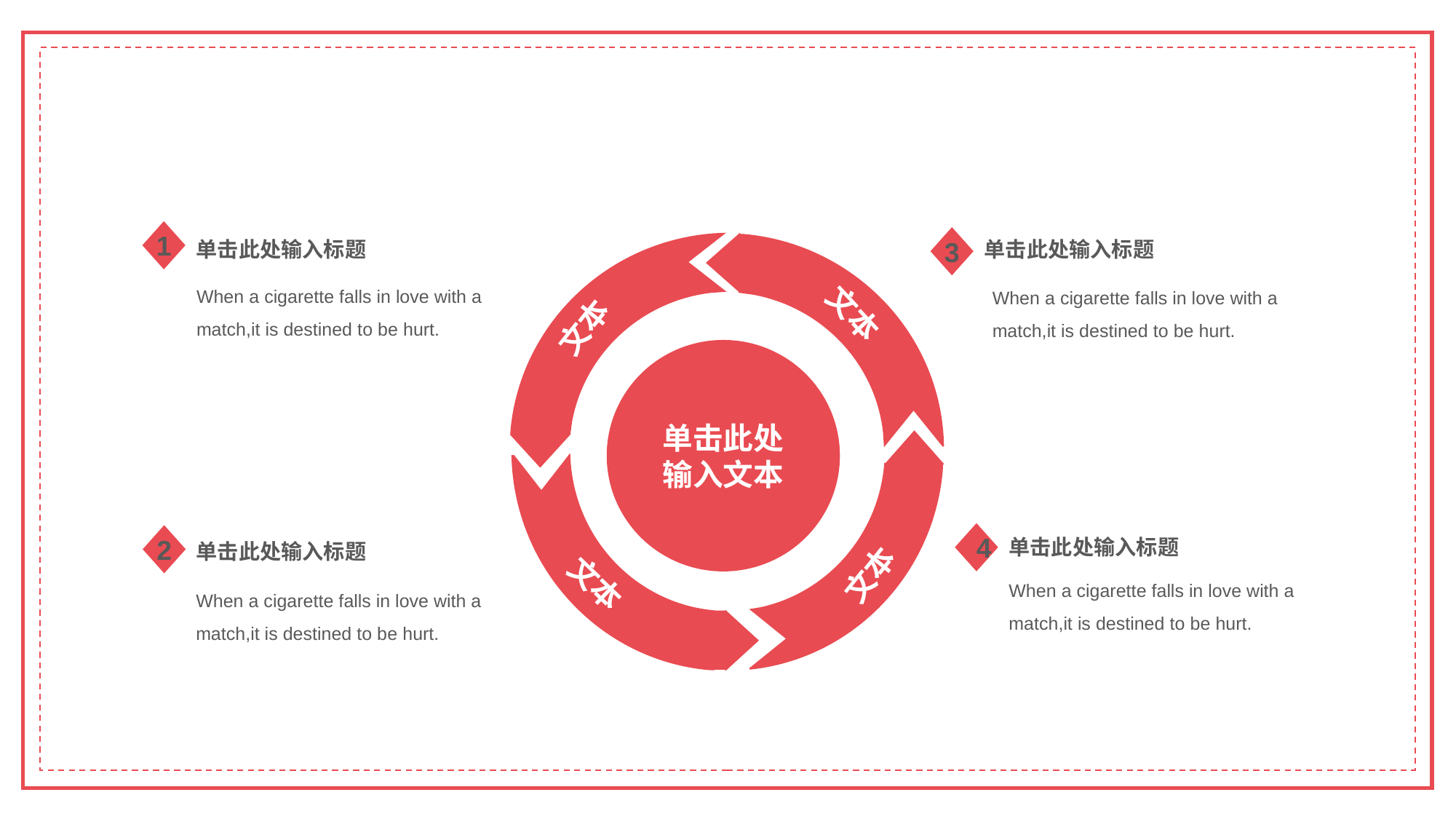

1
3
单击此处输入标题
单击此处输入标题

文本
文本
单击此处输入文本
文本
文本
When a cigarette falls in love with a match,it is destined to be hurt.
When a cigarette falls in love with a match,it is destined to be hurt.
4
2
单击此处输入标题
单击此处输入标题
When a cigarette falls in love with a match,it is destined to be hurt.
When a cigarette falls in love with a match,it is destined to be hurt.